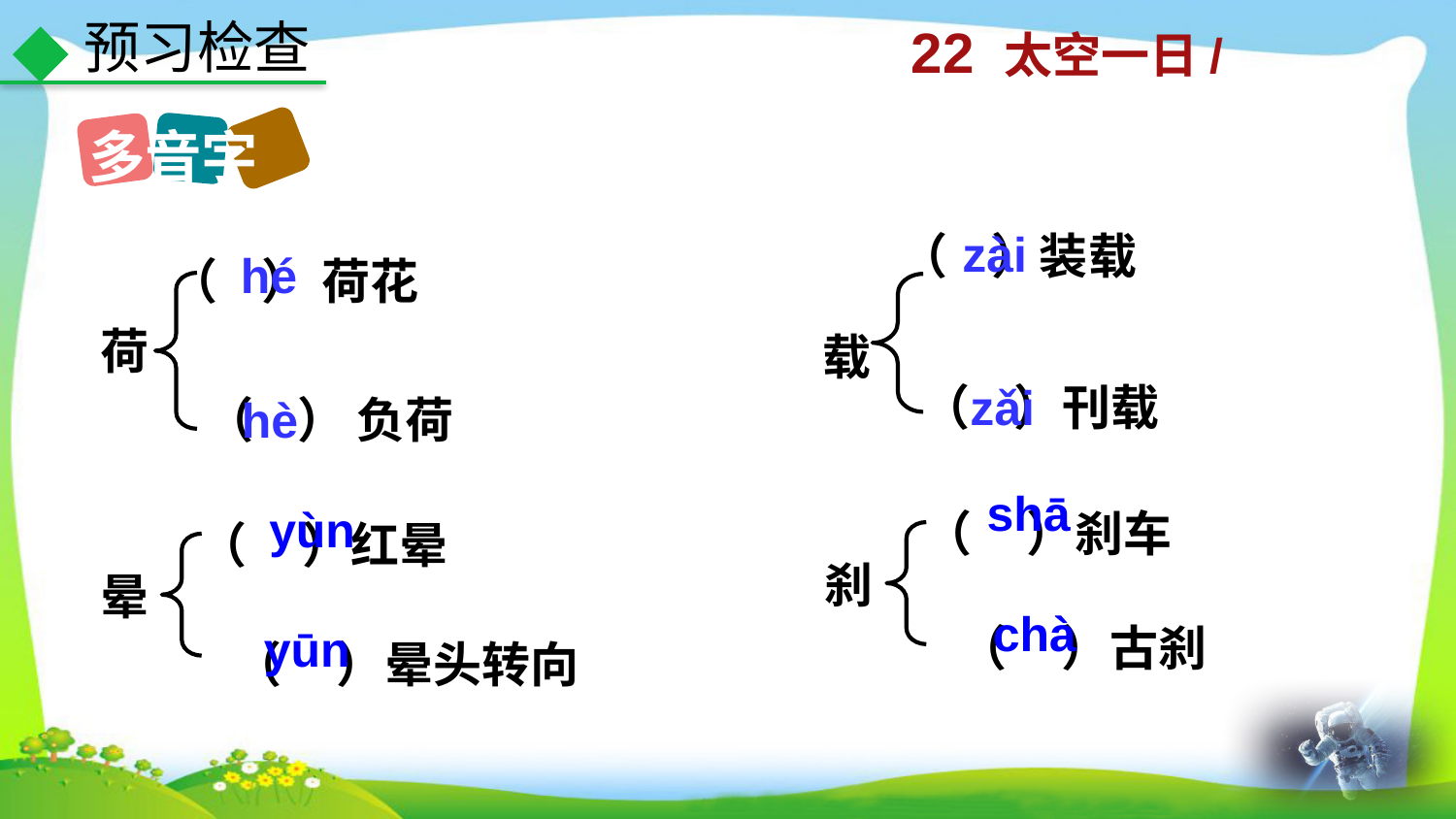

预习检查

多音字

zài
（    ）装载
hé
（    ） 荷花

荷
载
（    ）刊载
zǎi
（    ） 负荷
hè
（     ）刹车
（     ）红晕
shā
yùn
刹

晕

（     ）古刹
（     ）晕头转向
chà
yūn